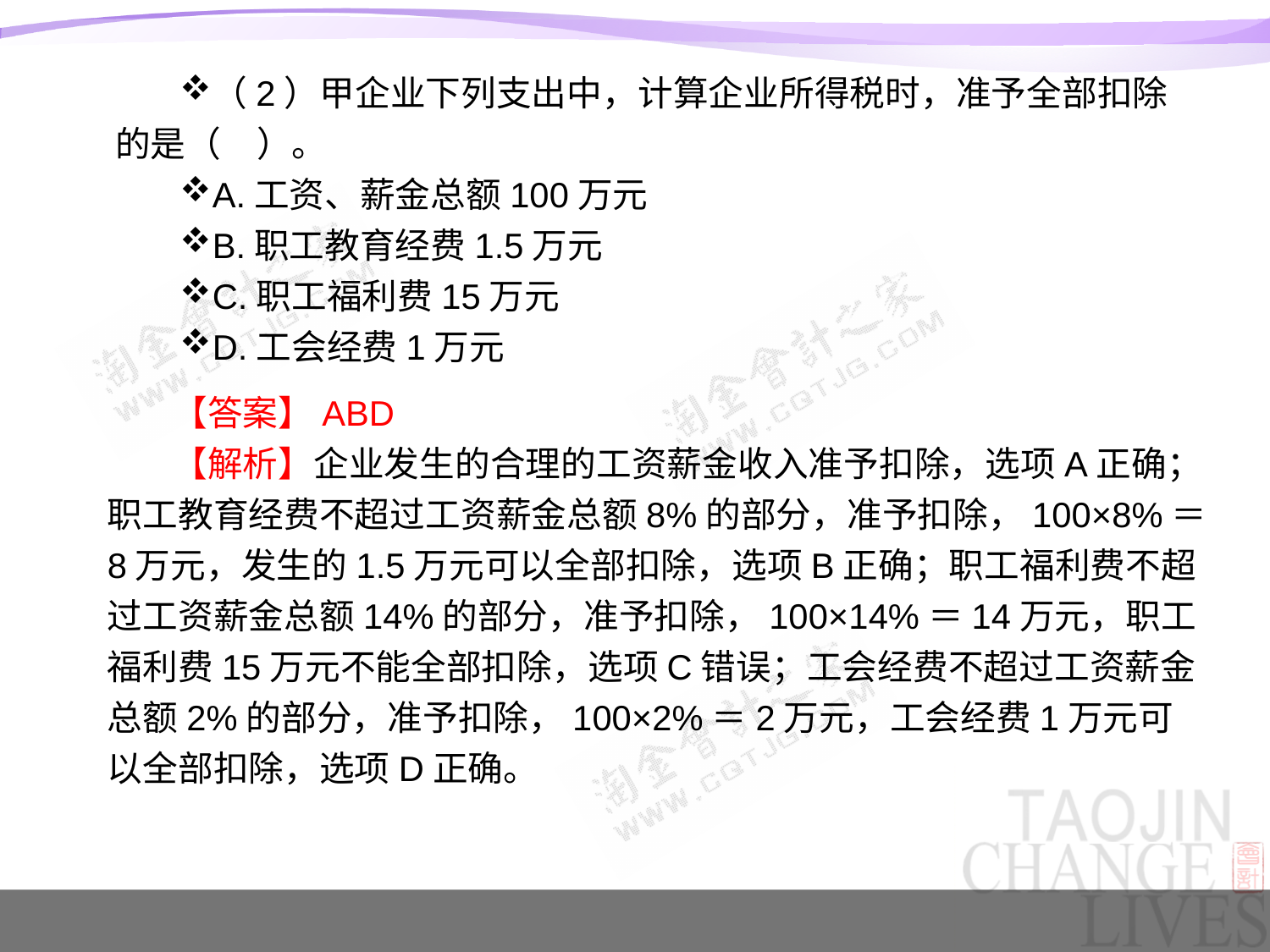

（2）甲企业下列支出中，计算企业所得税时，准予全部扣除的是（　）。
A.工资、薪金总额100万元
B.职工教育经费1.5万元
C.职工福利费15万元
D.工会经费1万元
【答案】ABD
【解析】企业发生的合理的工资薪金收入准予扣除，选项A正确；职工教育经费不超过工资薪金总额8%的部分，准予扣除，100×8%＝8万元，发生的1.5万元可以全部扣除，选项B正确；职工福利费不超过工资薪金总额14%的部分，准予扣除，100×14%＝14万元，职工福利费15万元不能全部扣除，选项C错误；工会经费不超过工资薪金总额2%的部分，准予扣除，100×2%＝2万元，工会经费1万元可以全部扣除，选项D正确。